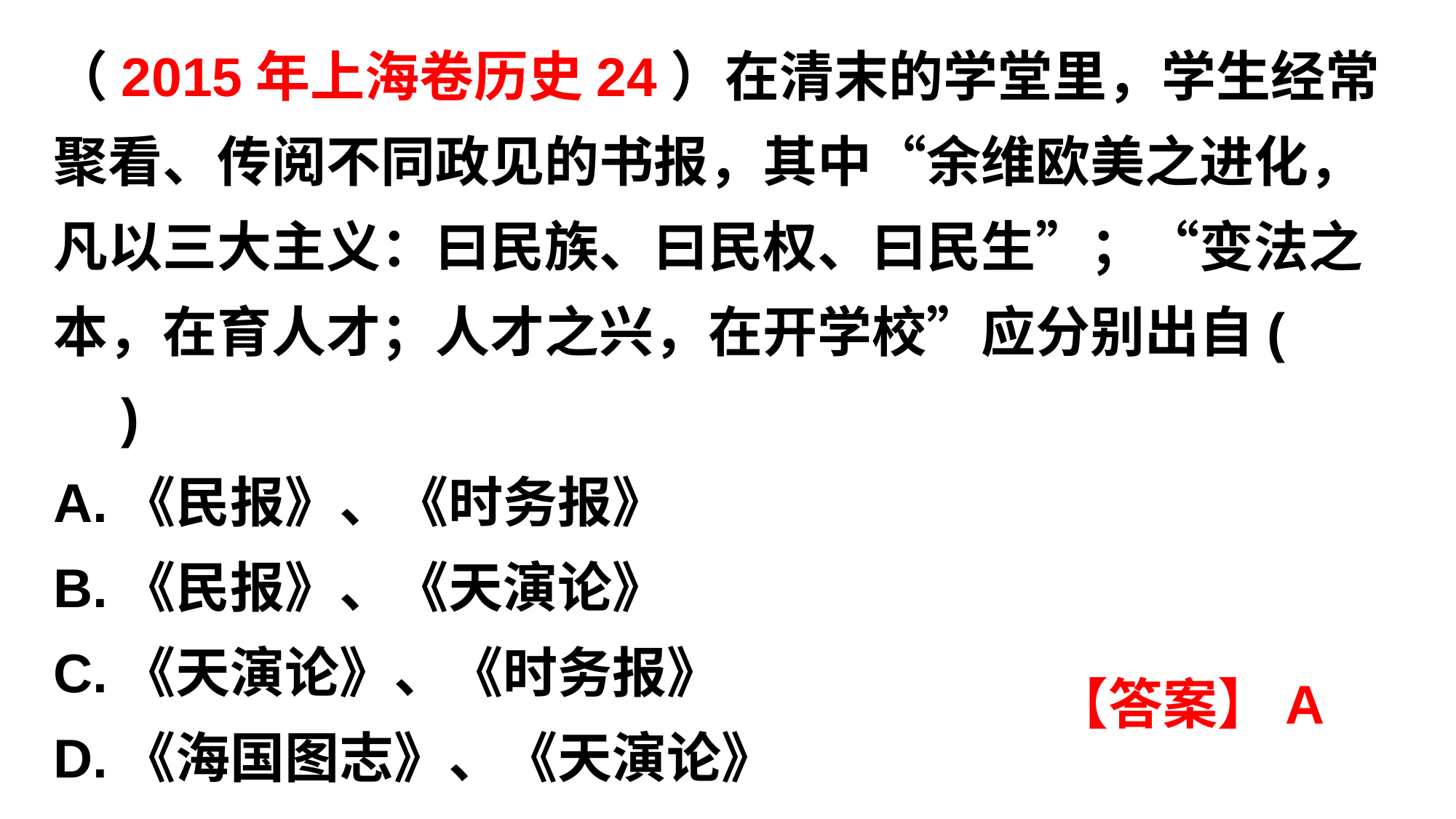

（2015年上海卷历史24）在清末的学堂里，学生经常聚看、传阅不同政见的书报，其中“余维欧美之进化，凡以三大主义：曰民族、曰民权、曰民生”；“变法之本，在育人才；人才之兴，在开学校”应分别出自(　　)
A.《民报》、《时务报》
B.《民报》、《天演论》
C.《天演论》、《时务报》
D.《海国图志》、《天演论》

【答案】A